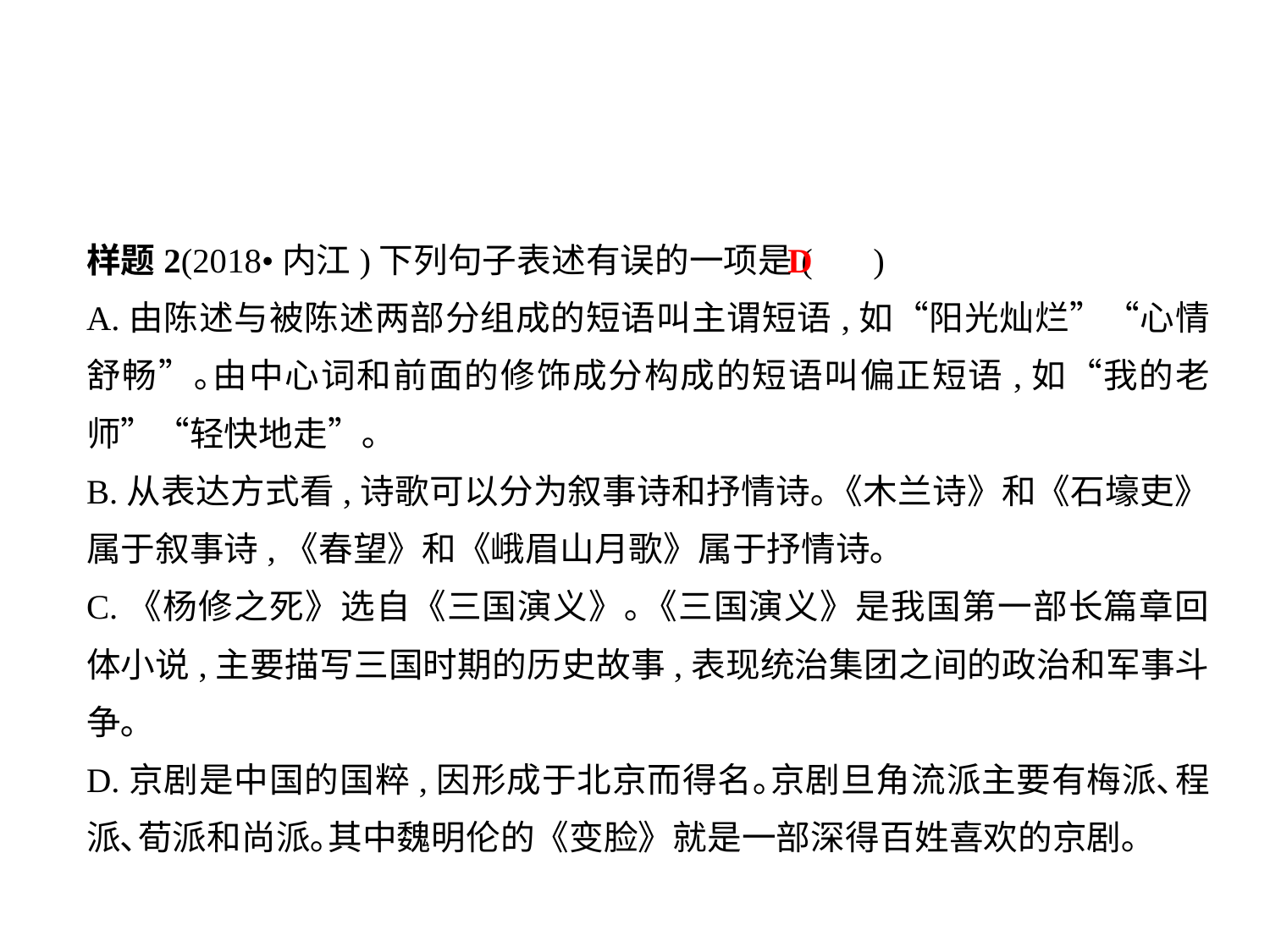

样题2(2018•内江)下列句子表述有误的一项是(       )
A.由陈述与被陈述两部分组成的短语叫主谓短语,如“阳光灿烂”“心情舒畅”｡由中心词和前面的修饰成分构成的短语叫偏正短语,如“我的老师”“轻快地走”｡
B.从表达方式看,诗歌可以分为叙事诗和抒情诗｡《木兰诗》和《石壕吏》属于叙事诗,《春望》和《峨眉山月歌》属于抒情诗｡
C.《杨修之死》选自《三国演义》｡《三国演义》是我国第一部长篇章回体小说,主要描写三国时期的历史故事,表现统治集团之间的政治和军事斗争｡
D.京剧是中国的国粹,因形成于北京而得名｡京剧旦角流派主要有梅派､程派､荀派和尚派｡其中魏明伦的《变脸》就是一部深得百姓喜欢的京剧｡
D